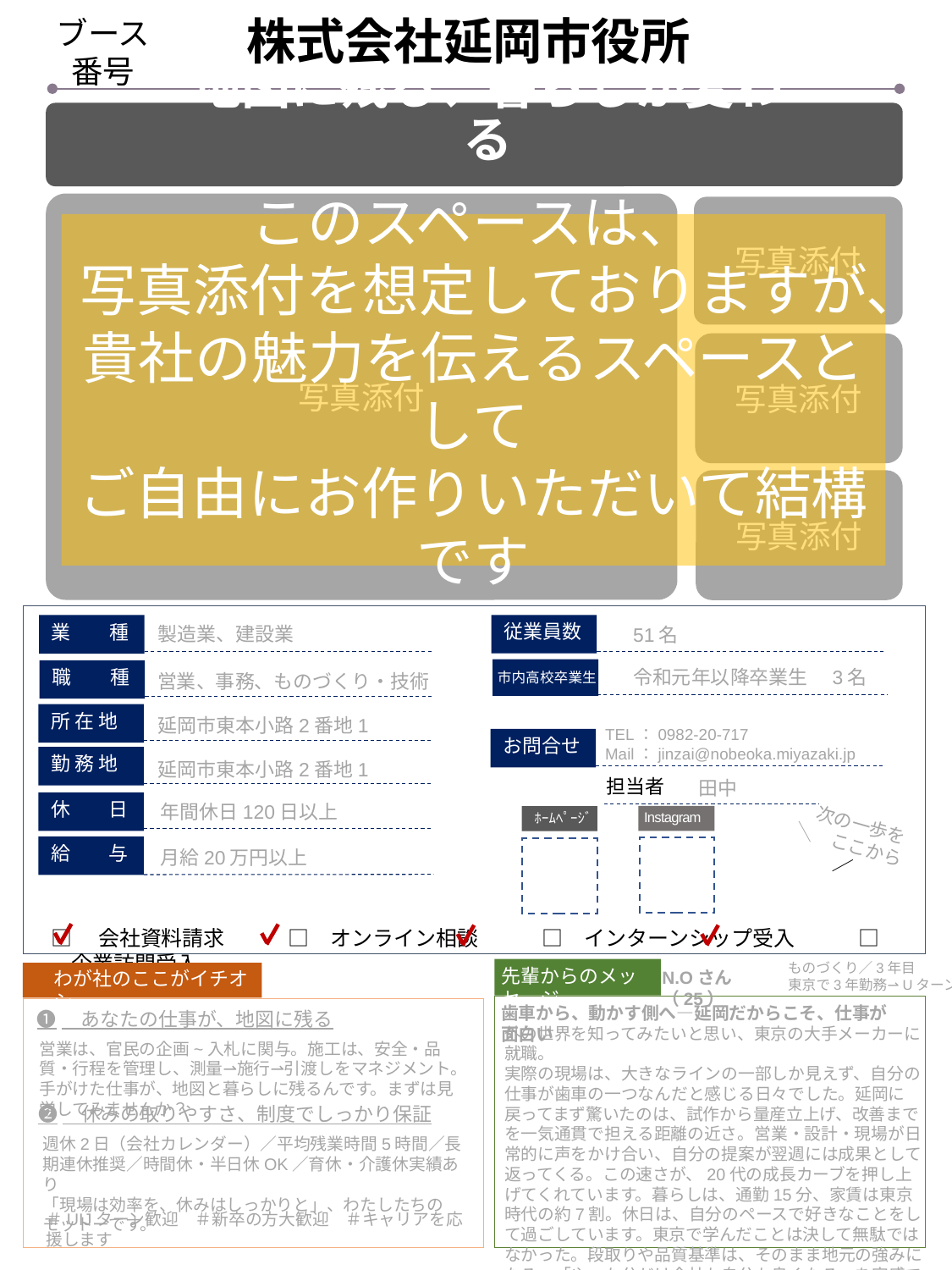

# 株式会社延岡市役所
!
ブース番号
業種
※　以下のうち、あてはまるものを、
ご記入ください（複数回答可）。
・農業，林業
・漁業
・鉱業，採石業，砂利採取業
・建設業
・製造業
・電気・ガス・熱供給・水道業
・情報通信業
・運輸業，郵便業
・卸売業，小売業
・金融業，保険業
・不動産業，物品賃貸業
・学術研究，専門・技術サービス業
・宿泊業，飲食サービス業
・生活関連サービス業，娯楽業
・教育，学習支援業
・医療，福祉
・複合サービス事業
・サービス業（他に分類されないもの）
・公務（他に分類されるものを除く）
・分類不能の産業
地図に残る、暮らしが変わる

※データをお送りいただく際のご注意

提出する際は、必ずこちらの
PowerPointデータ 及び PDFの2つを、
送信してください。
作成方法については、作成要領をご参照ください。
写真添付
写真添付
このスペースは、
写真添付を想定しておりますが、
貴社の魅力を伝えるスペースとして
ご自由にお作りいただいて結構です
写真添付
記載箇所について、わかりやすくお示しするために、入力いただきたい箇所を、グレー文字にて示しております。実際に入力される際は、グレー文字を消去し、ご記載ください。
写真添付

従業員数

業　　種

製造業、建設業
51名
職　　種

令和元年以降卒業生　3名

市内高校卒業生
営業、事務、ものづくり・技術
所 在 地

延岡市東本小路2番地1
TEL：0982-20-717
Mail：jinzai@nobeoka.miyazaki.jp
お問合せ

勤 務 地

延岡市東本小路2番地1

担当者
田中
!
※以下を満たす場合は、メールをお送りいただく際に、メール本文に直接入力し、お示しください。

・移住支援金対象企業（令和7年12月時点）

・県ひなた創生のための奨学金返還支援事業認定企業（令和5年度・令和6年度・令和７年度）

・国、県からの各種認定状況
（回答例：202〇年〇月くるみん認定、202〇年〇月プラチナえるぼし認定）
休　　日

年間休日120日以上
Instagram

職種
※　以下のうち、あてはまるものを、
ご記入ください（複数回答可）。
・ 営業
・ ものづくり・技術
・ 事務
・ 金融・不動産
・ IT・WEB
・ 医療・福祉
・ 農業
・ 交通
・ 接客
※　上記にあてはまるものがなければ、自由に記入してください。

ﾎｰﾑﾍﾟｰｼﾞ

  次の一歩を
　＼　ここから　／

給　　与

月給20万円以上
□　会社資料請求　　　□　オンライン相談　　　□　インターンシップ受入　　　□　企業訪問受入
ものづくり／3年目
東京で3年勤務⇀Uターン

先輩からのメッセージ

わが社のここがイチオシ

N.Oさん（25）
歯車から、動かす側へ―延岡だからこそ、仕事が面白い
❶　あなたの仕事が、地図に残る
外の世界を知ってみたいと思い、東京の大手メーカーに就職。
実際の現場は、大きなラインの一部しか見えず、自分の仕事が歯車の一つなんだと感じる日々でした。延岡に戻ってまず驚いたのは、試作から量産立上げ、改善までを一気通貫で担える距離の近さ。営業・設計・現場が日常的に声をかけ合い、自分の提案が翌週には成果として返ってくる。この速さが、20代の成長カーブを押し上げてくれています。暮らしは、通勤15分、家賃は東京時代の約7割。休日は、自分のペースで好きなことをして過ごしています。東京で学んだことは決して無駄ではなかった。段取りや品質基準は、そのまま地元の強みになる。「やった分だけ会社も自分も良くなる」を実感できるフィールドが、ここにはあります。
営業は、官民の企画~入札に関与。施工は、安全・品質・行程を管理し、測量⇀施行⇀引渡しをマネジメント。手がけた仕事が、地図と暮らしに残るんです。まずは見学してみませんか？
➋　休みの取りやすさ、制度でしっかり保証
週休2日（会社カレンダー）／平均残業時間5時間／長期連休推奨／時間休・半日休OK／育休・介護休実績あり
「現場は効率を、休みはしっかりと」、わたしたちのモットーです。

＃UIJターン歓迎　＃新卒の方大歓迎　＃キャリアを応援します